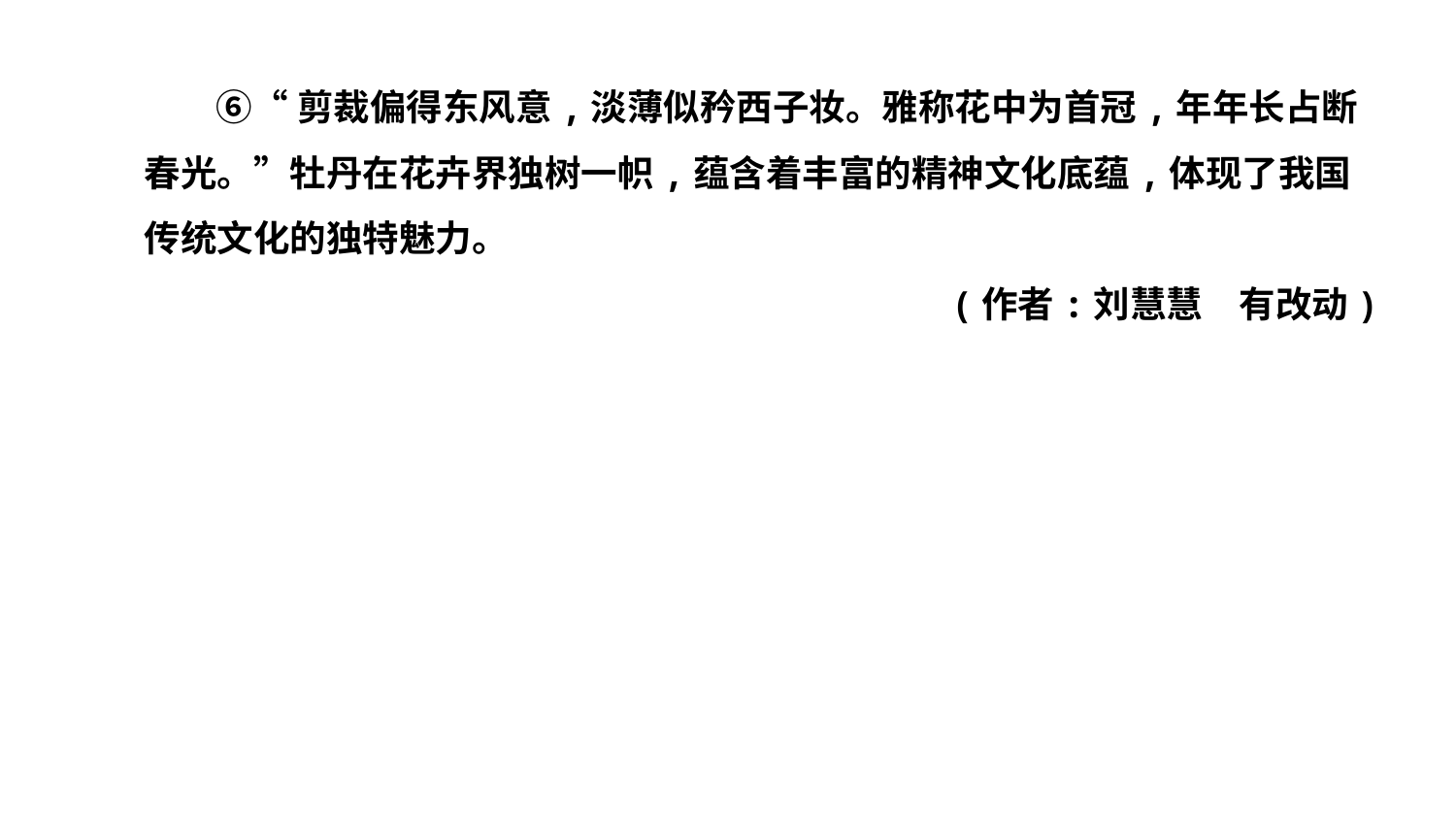

⑥“剪裁偏得东风意,淡薄似矜西子妆。雅称花中为首冠,年年长占断春光。”牡丹在花卉界独树一帜,蕴含着丰富的精神文化底蕴,体现了我国传统文化的独特魅力。
(作者:刘慧慧　有改动)